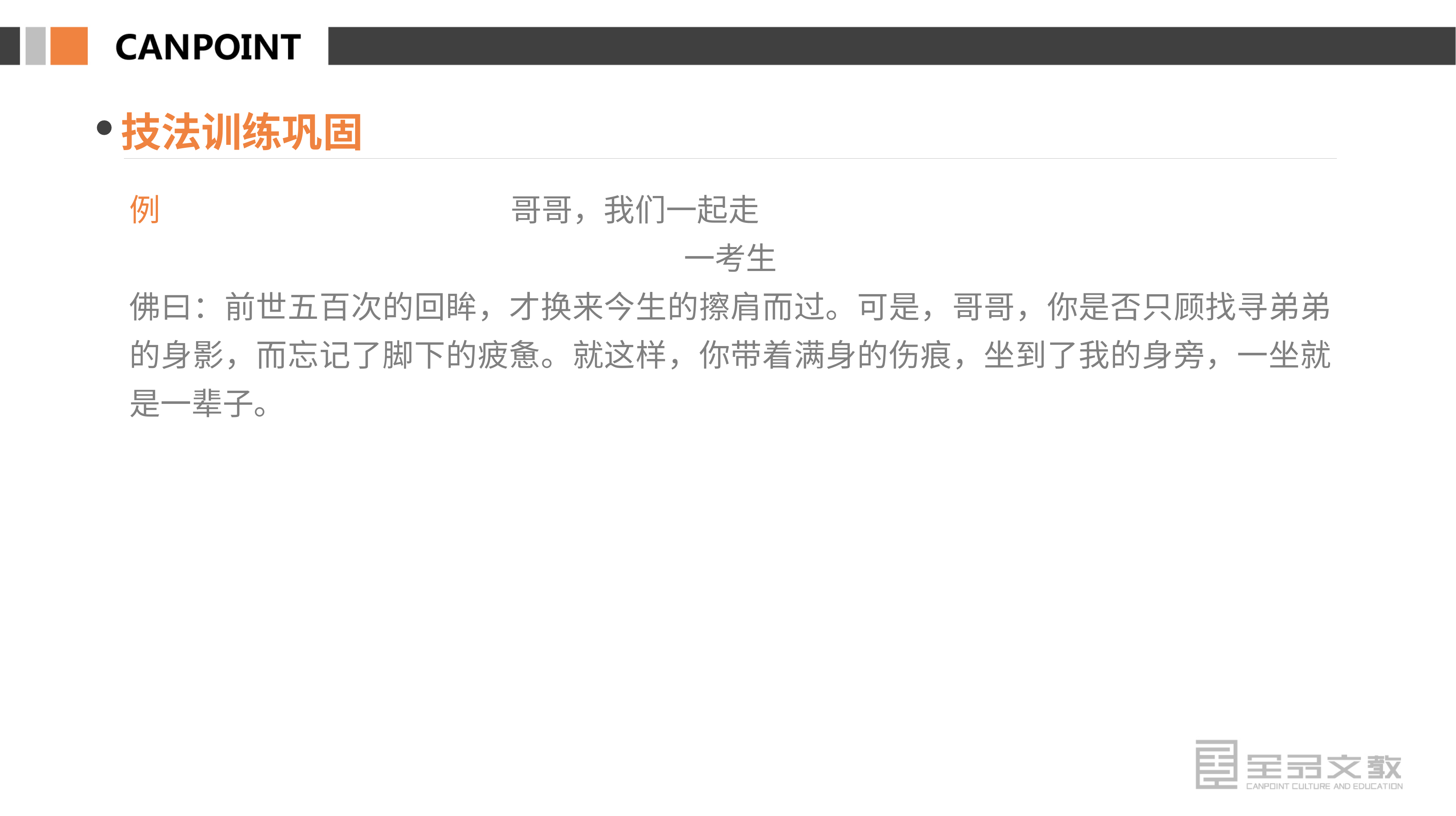

技法训练巩固

例                                                  哥哥，我们一起走
一考生
佛曰：前世五百次的回眸，才换来今生的擦肩而过。可是，哥哥，你是否只顾找寻弟弟的身影，而忘记了脚下的疲惫。就这样，你带着满身的伤痕，坐到了我的身旁，一坐就是一辈子。